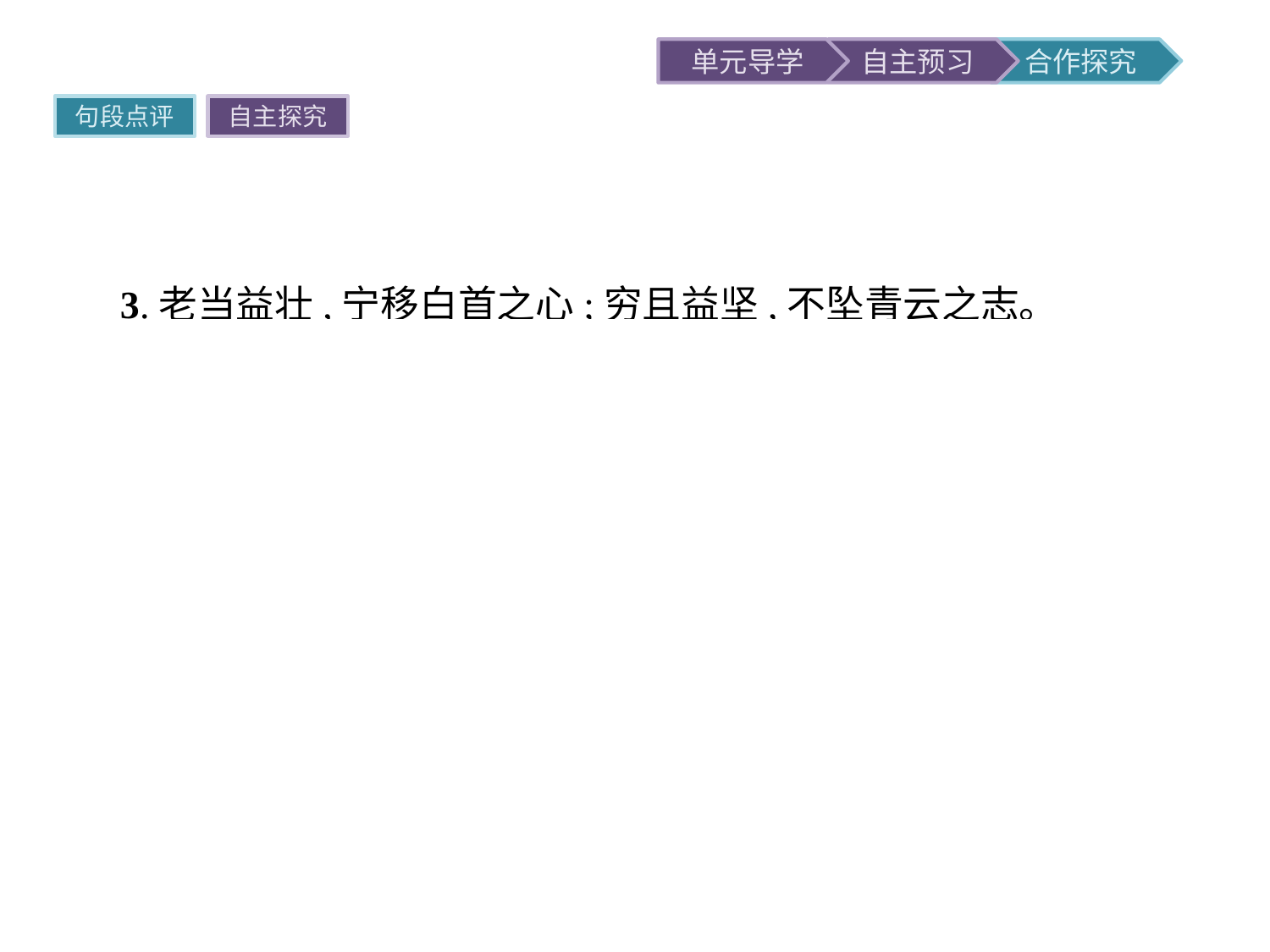

句段点评
自主探究
3.老当益壮,宁移白首之心;穷且益坚,不坠青云之志。
翻译年纪老了应当更加豪壮,哪能在白头时改变初衷;境遇不好应当更加坚定,决不能抛弃凌云的壮志。
点评此句是全文中最富思想意义的警语。历来有志之士对自己的理想总是能尽量克服一切困难执着地追求,就算在郁郁不得志的逆境当中也不消沉放弃。王勃在此化用东汉马援“丈夫为志,穷当益坚,老当益壮”的典故,强调“失路之人”不要因年华易逝和处境困顿而自暴自弃。王勃此时怀才不遇,仍有这般情怀,确实难能可贵。